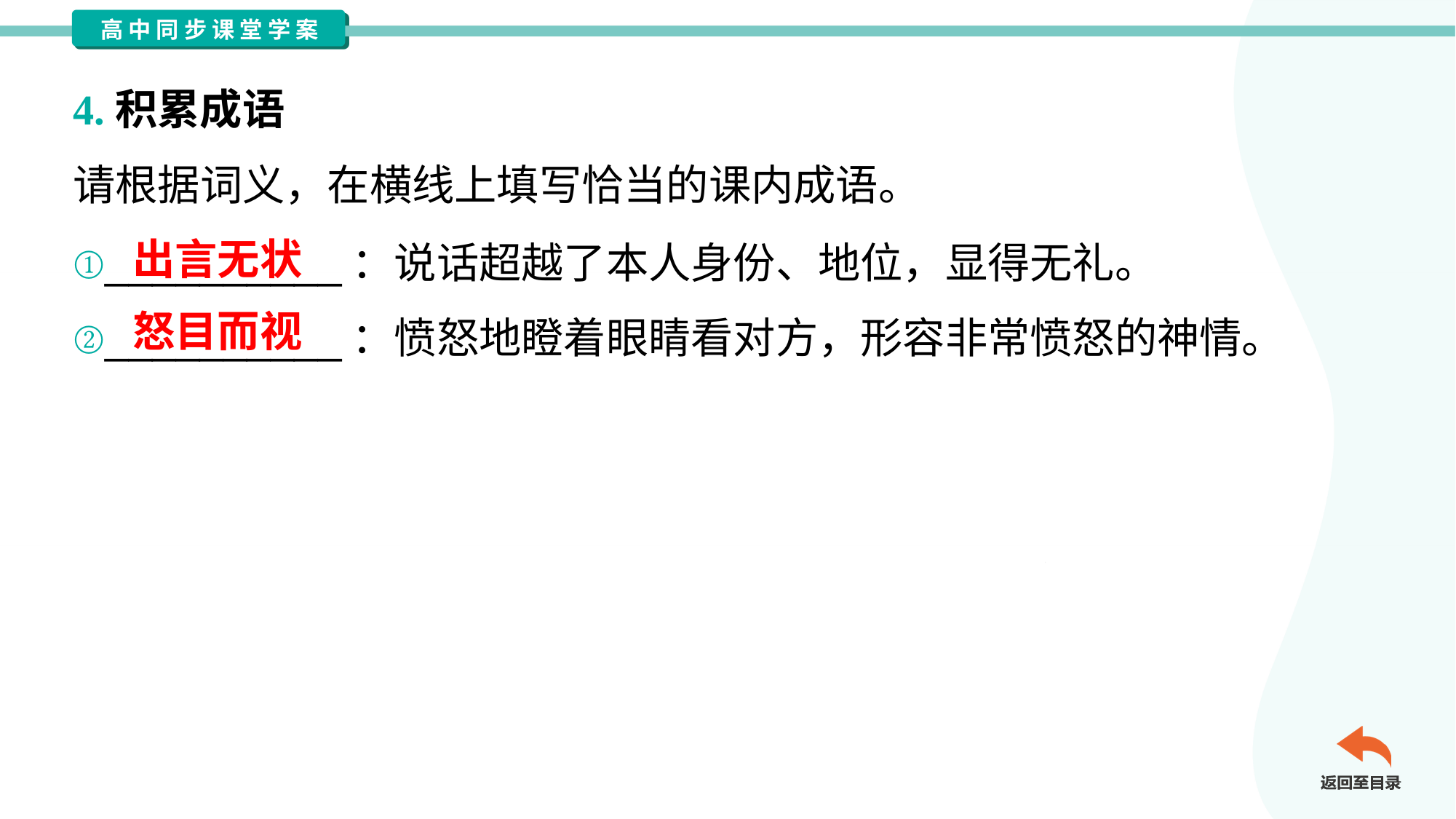

4.积累成语
请根据词义，在横线上填写恰当的课内成语。
出言无状
①__________：说话超越了本人身份、地位，显得无礼。
②__________：愤怒地瞪着眼睛看对方，形容非常愤怒的神情。
怒目而视